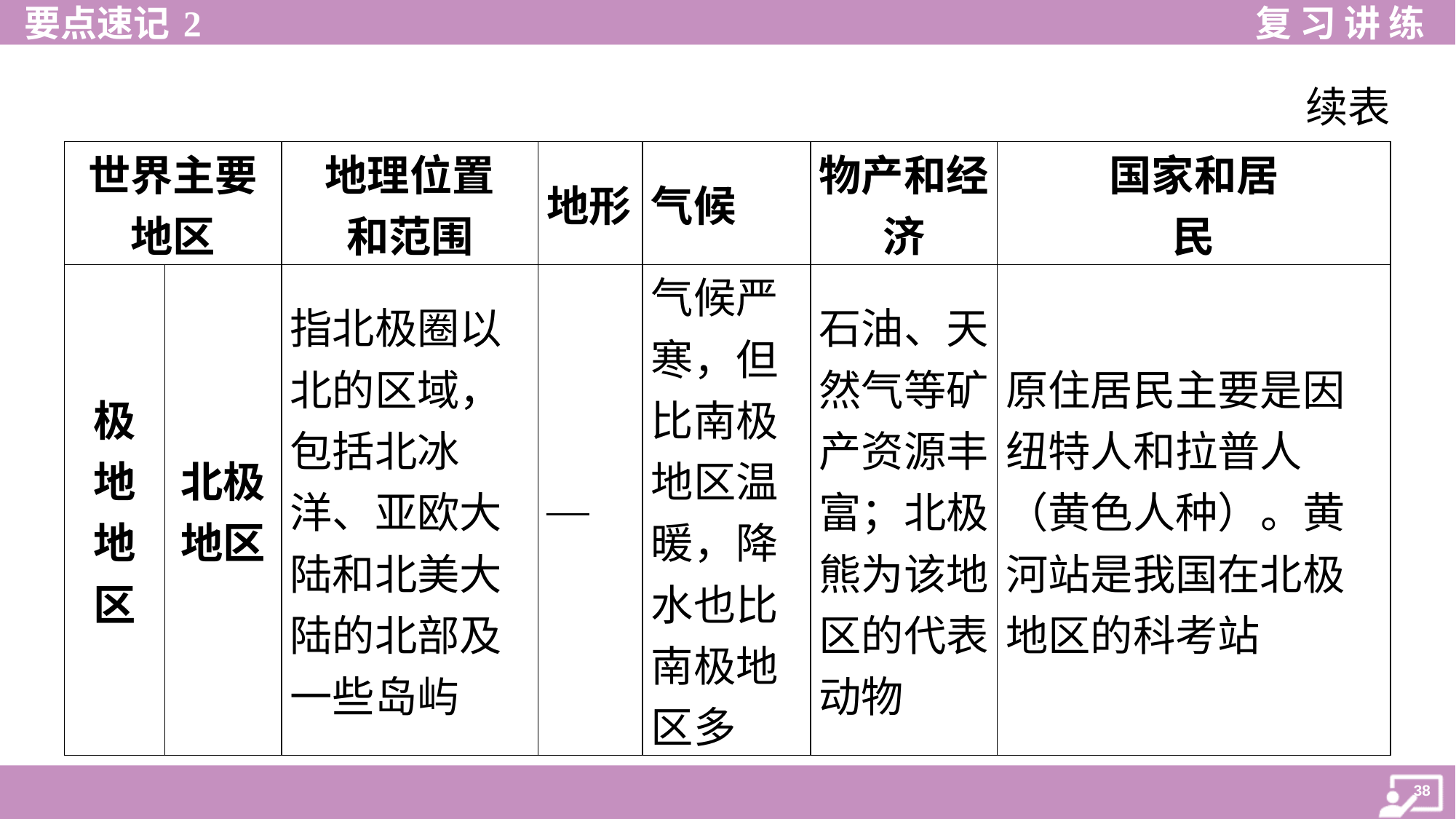

续表
| 世界主要地区 |  | 地理位置 和范围 | 地形 | 气候 | 物产和经济 | 国家和居 民 |
| --- | --- | --- | --- | --- | --- | --- |
| 极 地 地 区 | 北极 地区 | 指北极圈以 北的区域， 包括北冰 洋、亚欧大 陆和北美大 陆的北部及 一些岛屿 | — | 气候严 寒，但 比南极 地区温 暖，降 水也比 南极地 区多 | 石油、天 然气等矿 产资源丰 富；北极 熊为该地 区的代表 动物 | 原住居民主要是因纽特人和拉普人（黄色人种）。黄河站是我国在北极地区的科考站 |